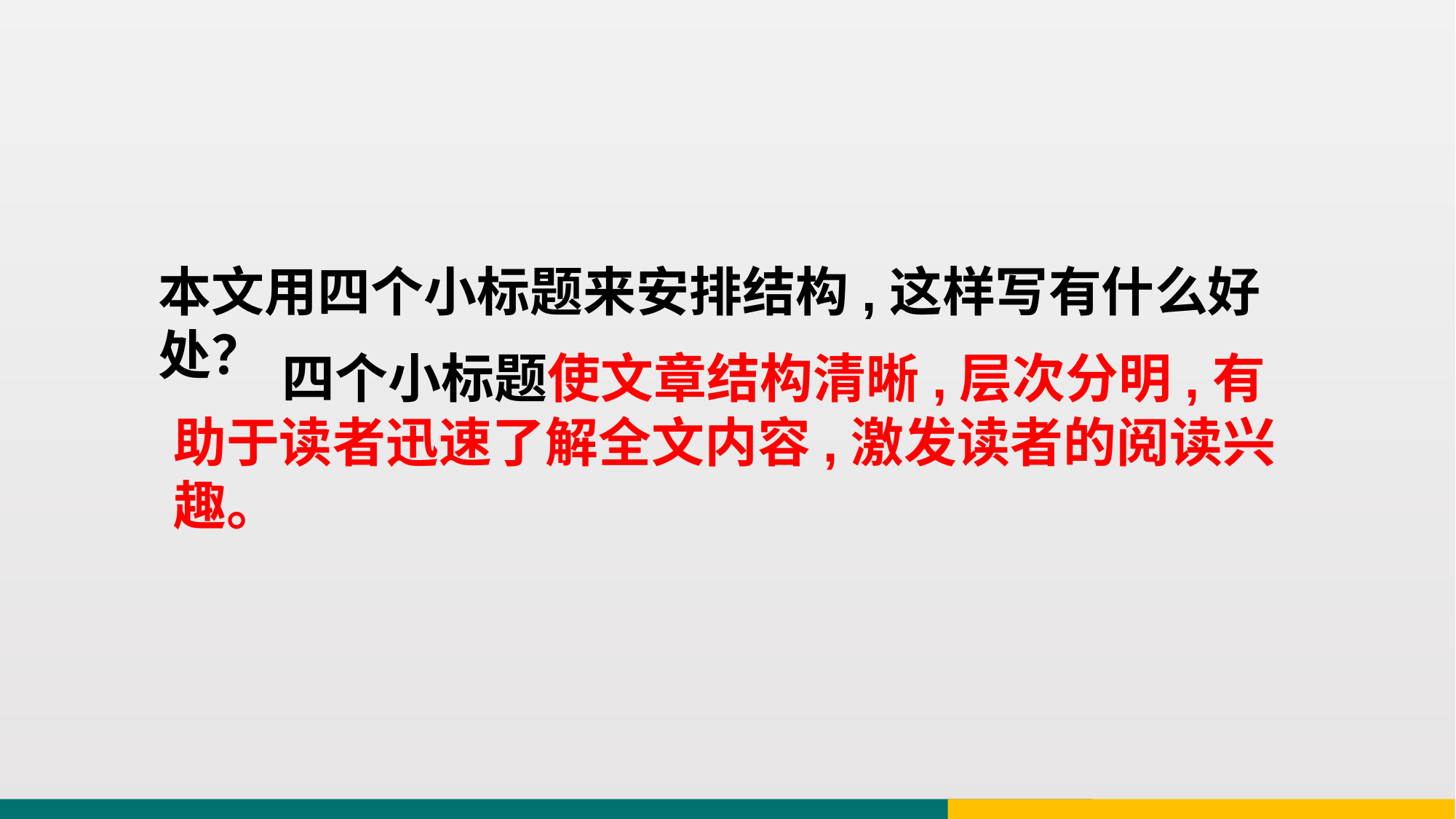

本文用四个小标题来安排结构,这样写有什么好处？
        四个小标题使文章结构清晰,层次分明,有助于读者迅速了解全文内容,激发读者的阅读兴趣。